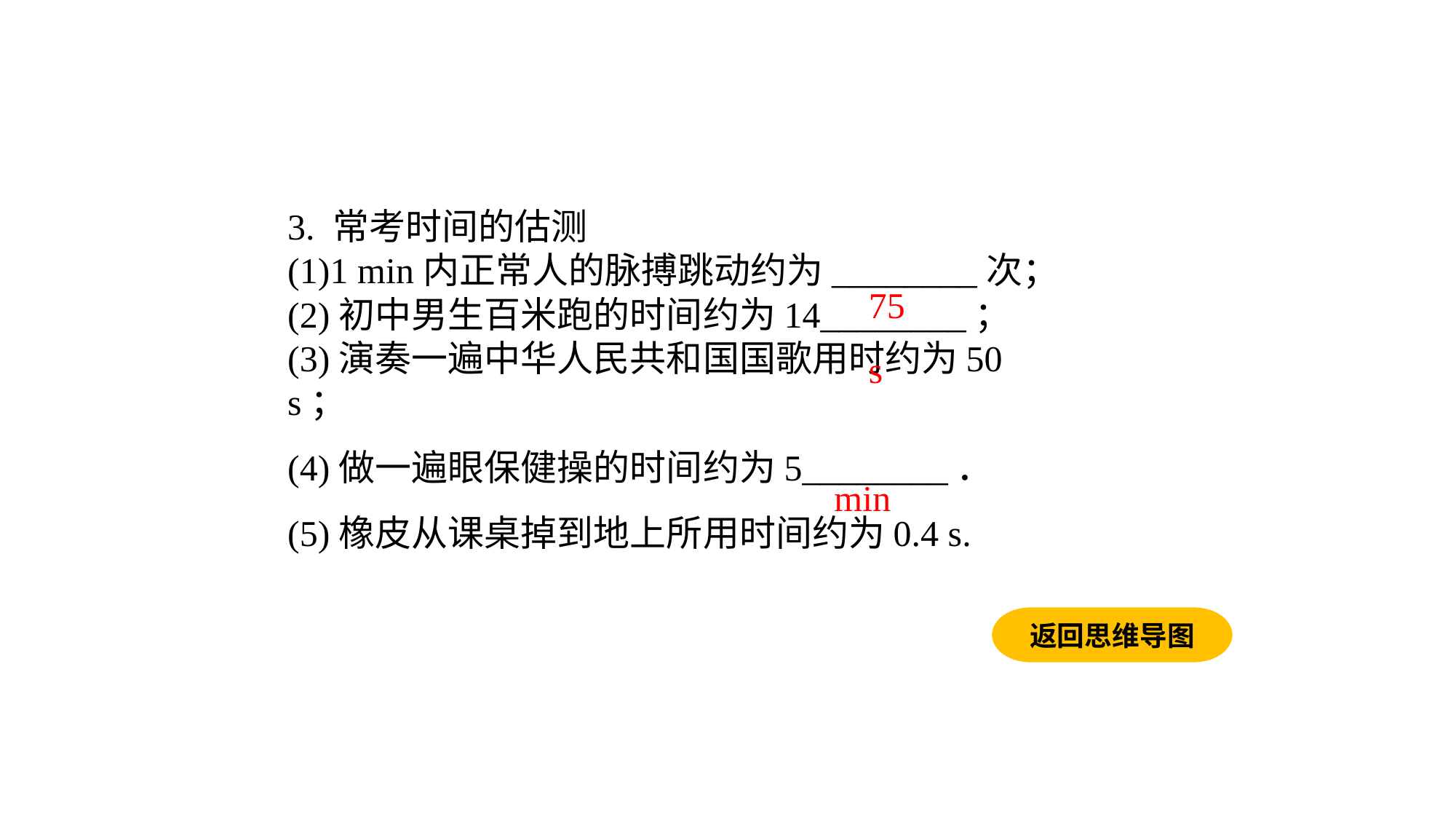

3. 常考时间的估测(1)1 min内正常人的脉搏跳动约为________次；(2)初中男生百米跑的时间约为14________；(3)演奏一遍中华人民共和国国歌用时约为50 s；(4)做一遍眼保健操的时间约为5________．
(5)橡皮从课桌掉到地上所用时间约为0.4 s.
75
s
min
返回思维导图